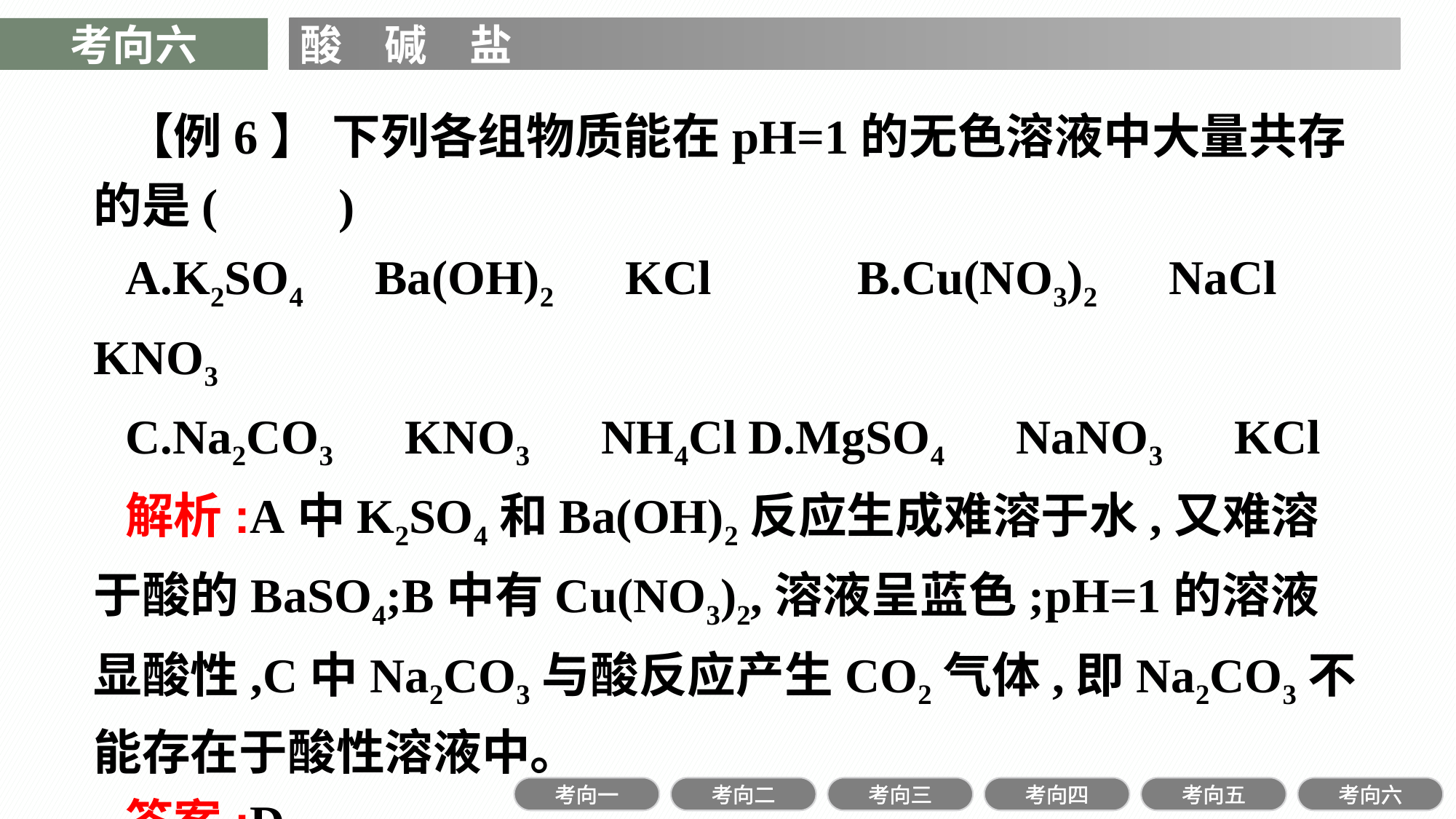

考向六
酸　碱　盐

【例6】 下列各组物质能在pH=1的无色溶液中大量共存的是(　　)
A.K2SO4　Ba(OH)2　KCl		B.Cu(NO3)2　NaCl　KNO3
C.Na2CO3　KNO3　NH4Cl	D.MgSO4　NaNO3　KCl
解析:A中K2SO4和Ba(OH)2反应生成难溶于水,又难溶于酸的BaSO4;B中有Cu(NO3)2,溶液呈蓝色;pH=1的溶液显酸性,C中Na2CO3与酸反应产生CO2气体,即Na2CO3不能存在于酸性溶液中。
答案:D